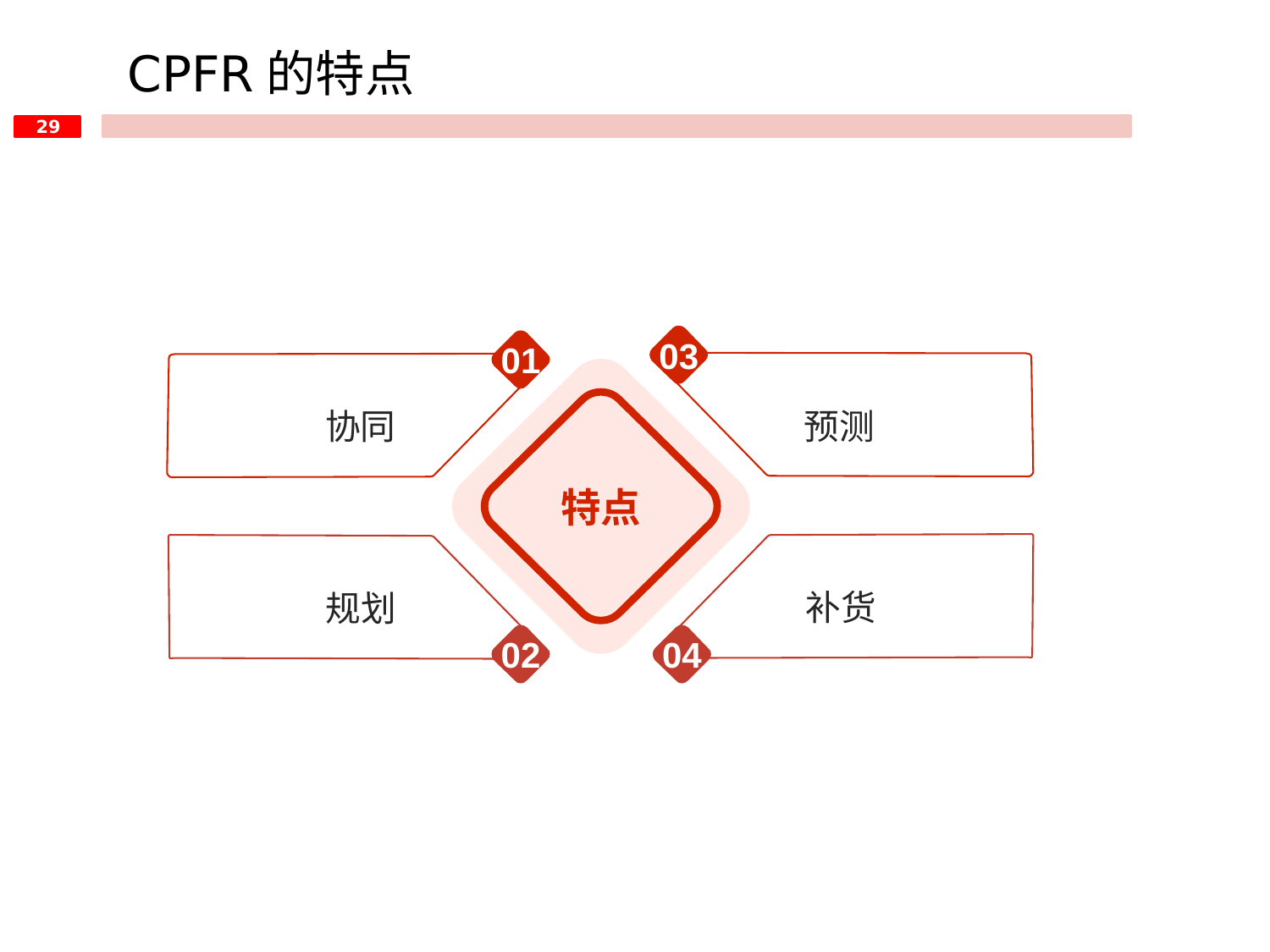

CPFR的特点
29
03
01
预测
协同

特点
补货
规划

02
04